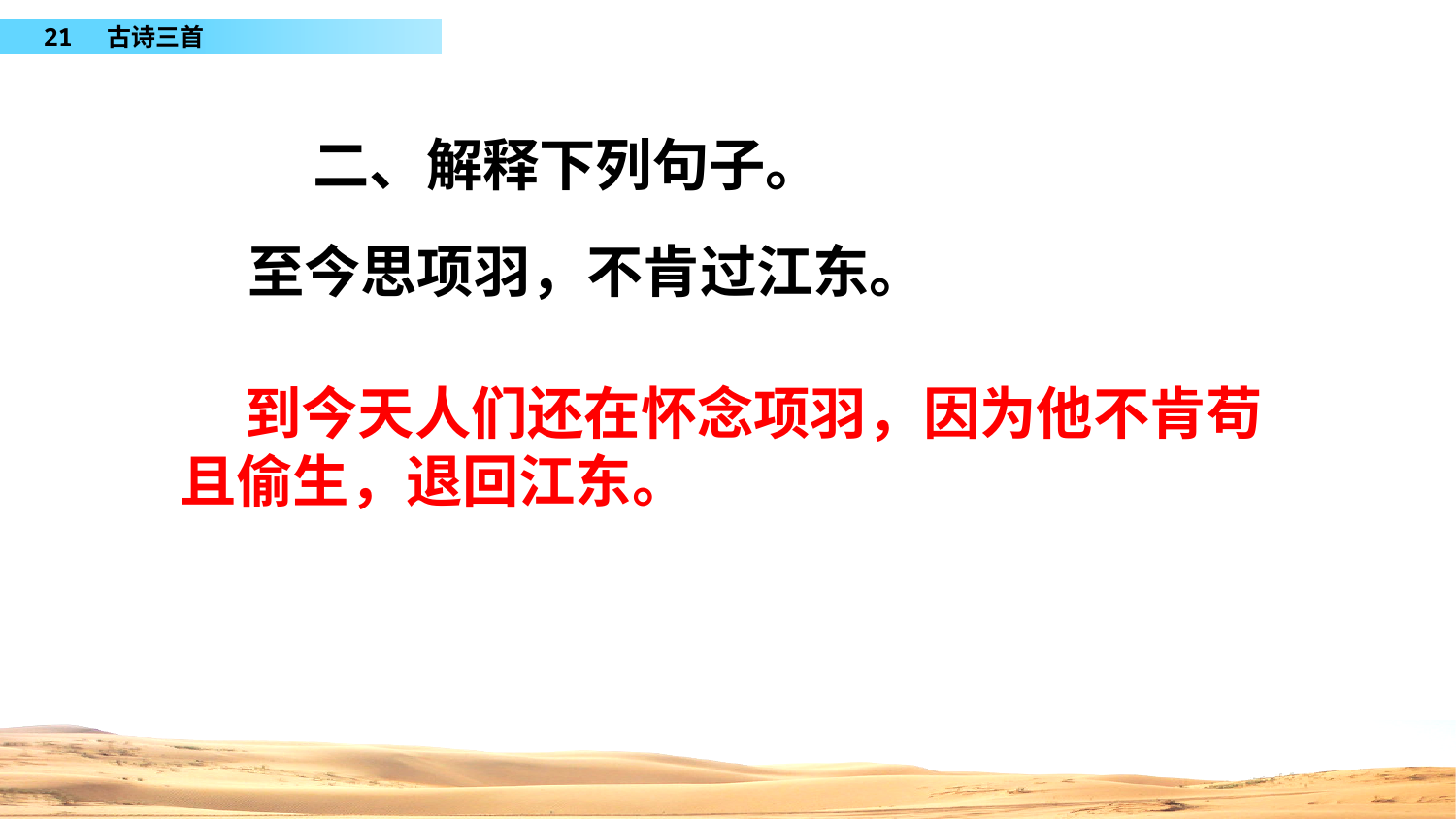

二、解释下列句子。
    至今思项羽，不肯过江东。
    到今天人们还在怀念项羽，因为他不肯苟且偷生，退回江东。